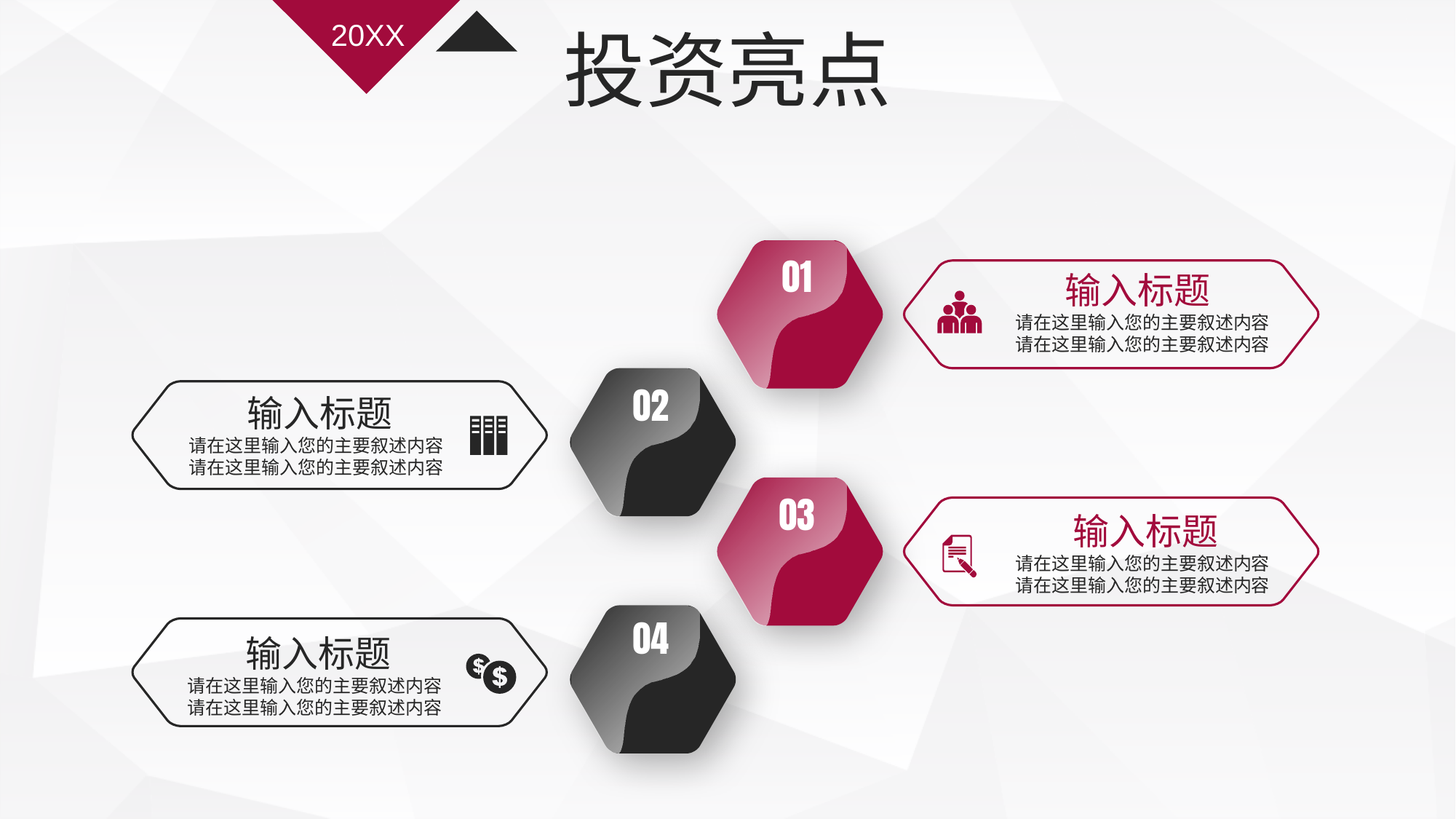

20XX
投资亮点

01

     输入标题
请在这里输入您的主要叙述内容
请在这里输入您的主要叙述内容

02

      输入标题
请在这里输入您的主要叙述内容
请在这里输入您的主要叙述内容

03

      输入标题
请在这里输入您的主要叙述内容
请在这里输入您的主要叙述内容

04

      输入标题
请在这里输入您的主要叙述内容
请在这里输入您的主要叙述内容